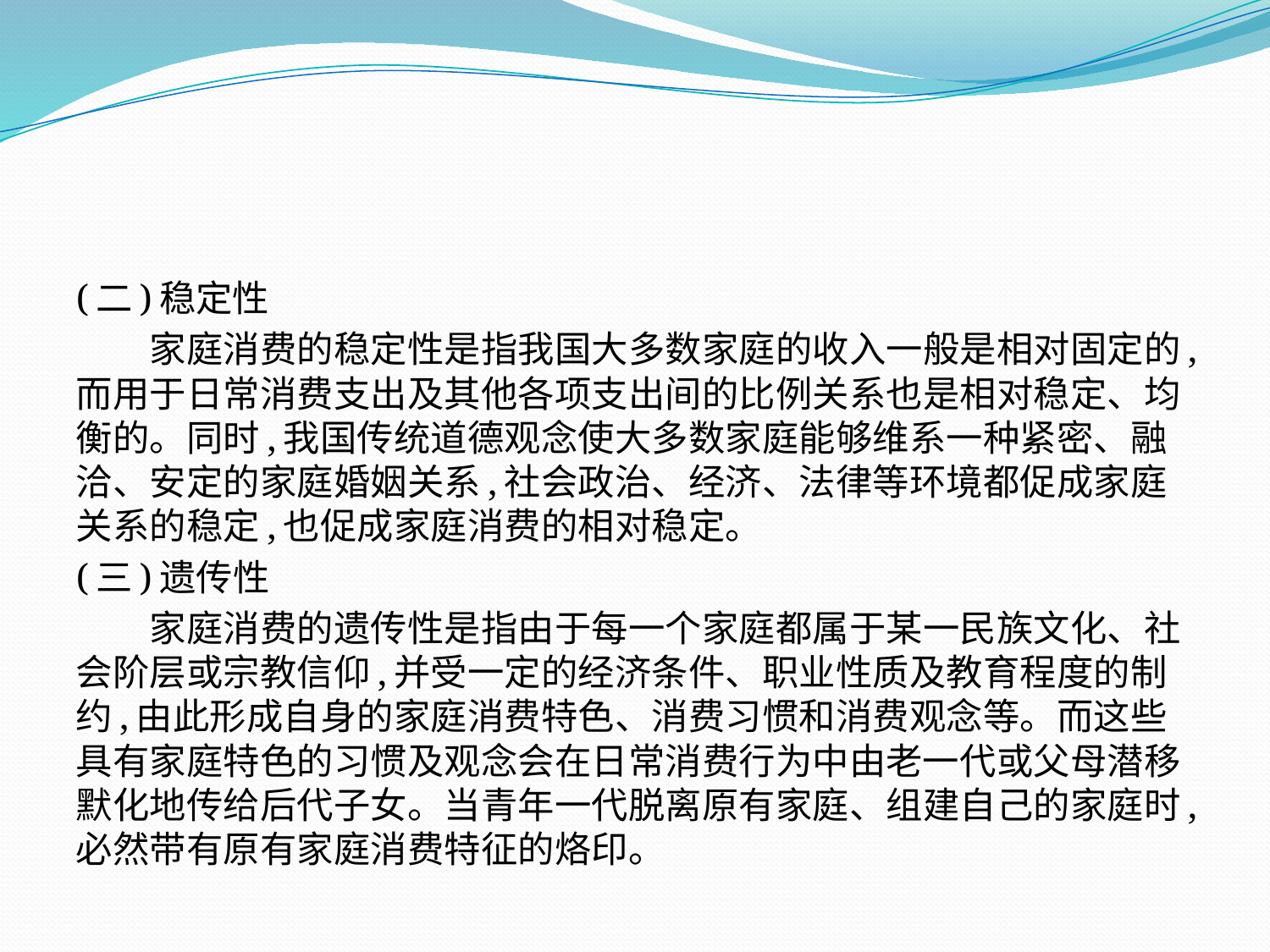

(二)稳定性
　　家庭消费的稳定性是指我国大多数家庭的收入一般是相对固定的,而用于日常消费支出及其他各项支出间的比例关系也是相对稳定、均衡的。同时,我国传统道德观念使大多数家庭能够维系一种紧密、融洽、安定的家庭婚姻关系,社会政治、经济、法律等环境都促成家庭关系的稳定,也促成家庭消费的相对稳定。
(三)遗传性
　　家庭消费的遗传性是指由于每一个家庭都属于某一民族文化、社会阶层或宗教信仰,并受一定的经济条件、职业性质及教育程度的制约,由此形成自身的家庭消费特色、消费习惯和消费观念等。而这些具有家庭特色的习惯及观念会在日常消费行为中由老一代或父母潜移默化地传给后代子女。当青年一代脱离原有家庭、组建自己的家庭时,必然带有原有家庭消费特征的烙印。